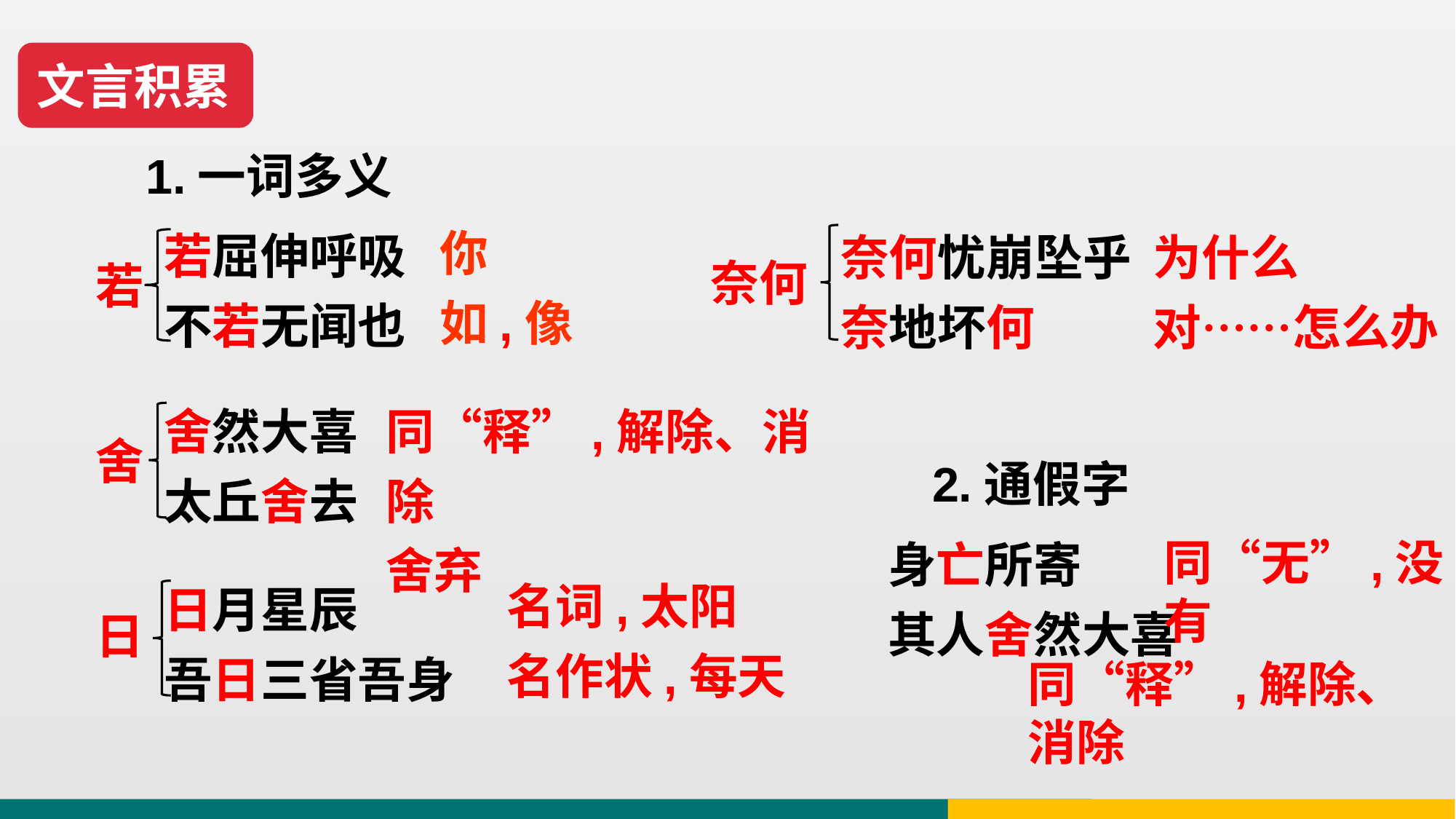

文言积累
1.一词多义
你
如,像
若屈伸呼吸
不若无闻也
奈何忧崩坠乎
奈地坏何
为什么
对……怎么办

奈何
若
同“释”,解除、消除
舍弃
舍然大喜
太丘舍去

舍
2.通假字
身亡所寄
其人舍然大喜
同“无”,没有
名词,太阳
名作状,每天
日月星辰
吾日三省吾身

日
同“释”,解除、消除